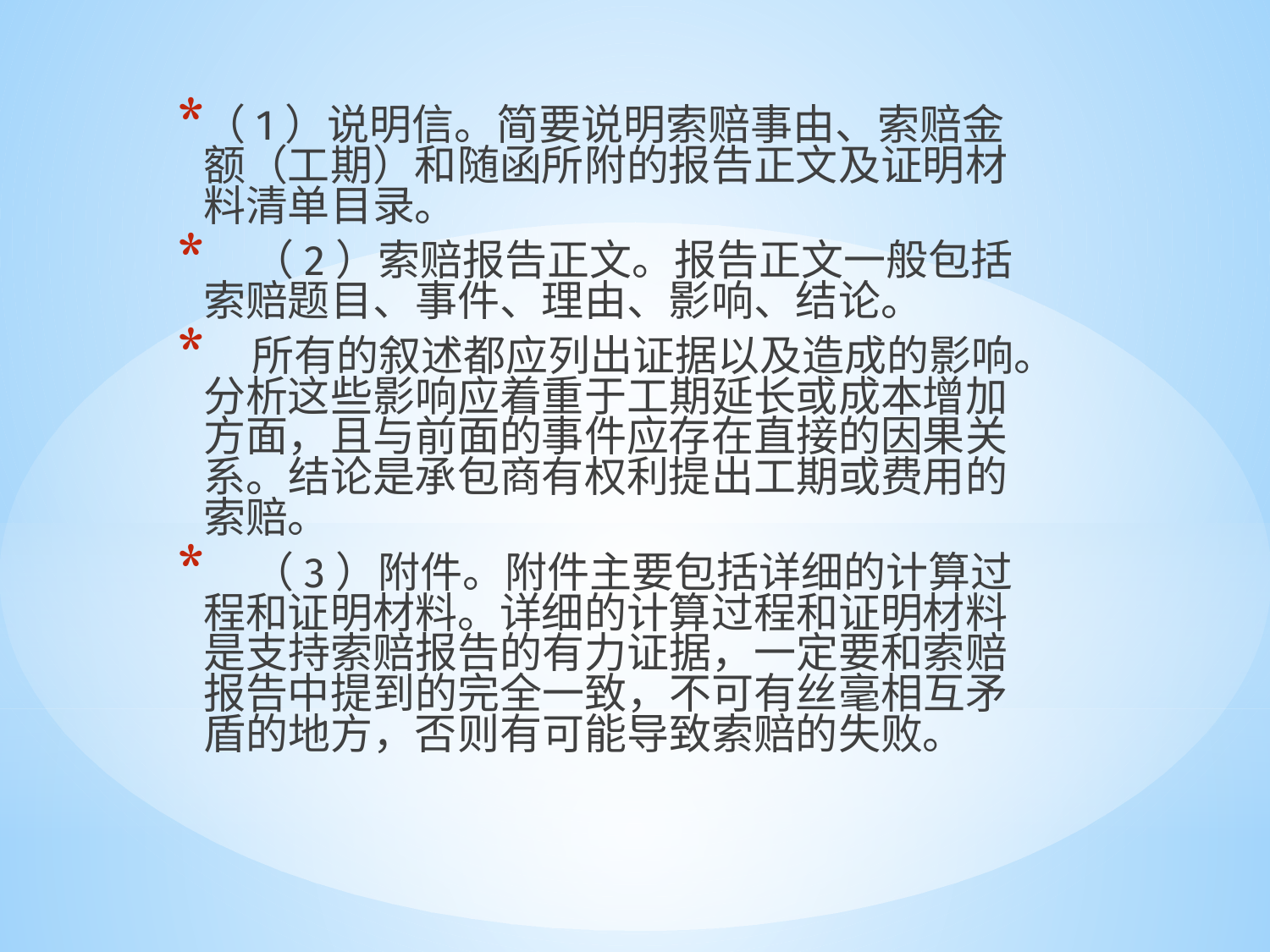

（1）说明信。简要说明索赔事由、索赔金额（工期）和随函所附的报告正文及证明材料清单目录。
    （2）索赔报告正文。报告正文一般包括索赔题目、事件、理由、影响、结论。
    所有的叙述都应列出证据以及造成的影响。分析这些影响应着重于工期延长或成本增加方面，且与前面的事件应存在直接的因果关系。结论是承包商有权利提出工期或费用的索赔。
    （3）附件。附件主要包括详细的计算过程和证明材料。详细的计算过程和证明材料是支持索赔报告的有力证据，一定要和索赔报告中提到的完全一致，不可有丝毫相互矛盾的地方，否则有可能导致索赔的失败。
#